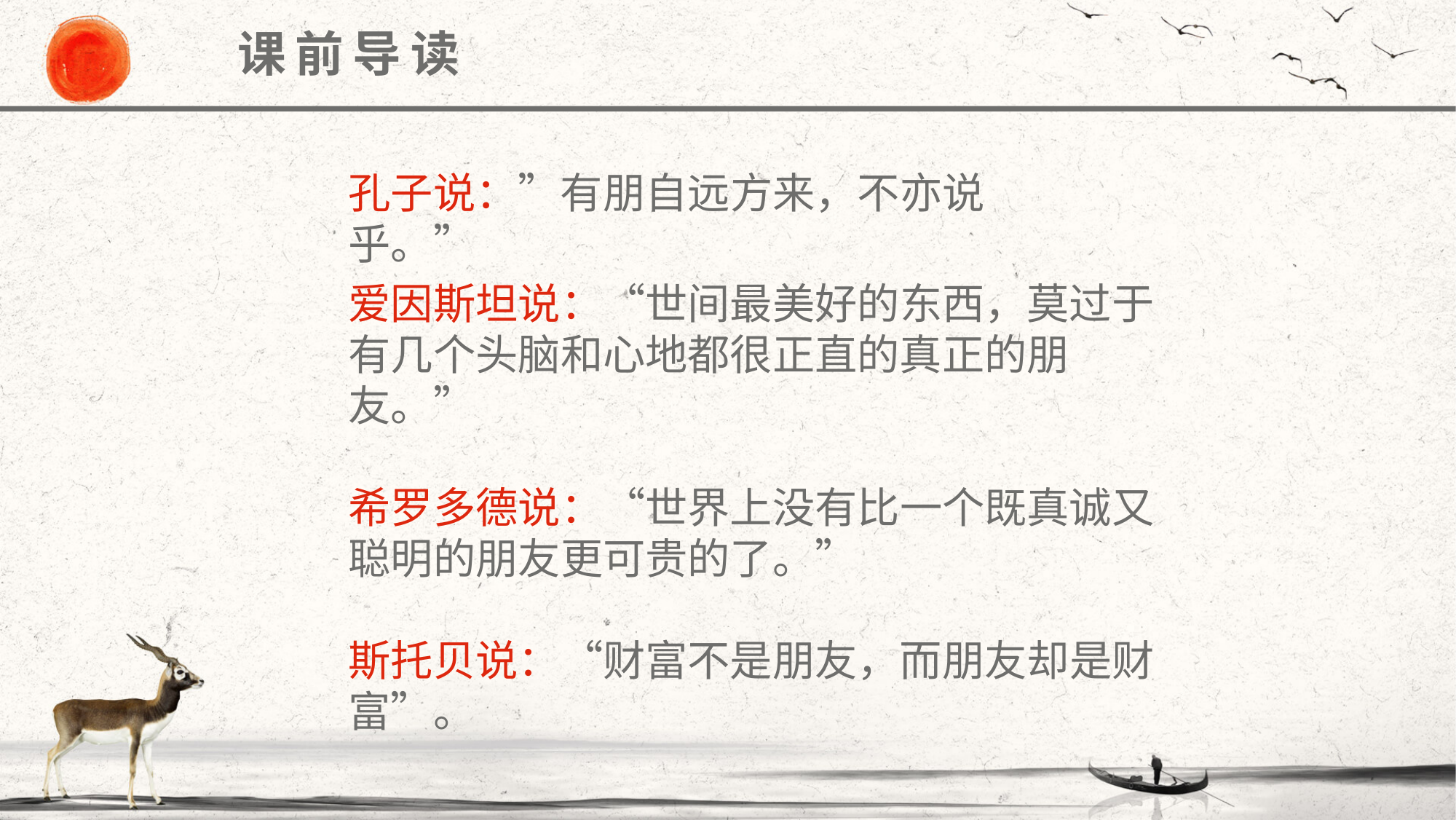

课前导读

孔子说：”有朋自远方来，不亦说乎。”
爱因斯坦说：“世间最美好的东西，莫过于有几个头脑和心地都很正直的真正的朋友。”

希罗多德说：“世界上没有比一个既真诚又聪明的朋友更可贵的了。”

斯托贝说：“财富不是朋友，而朋友却是财富”。